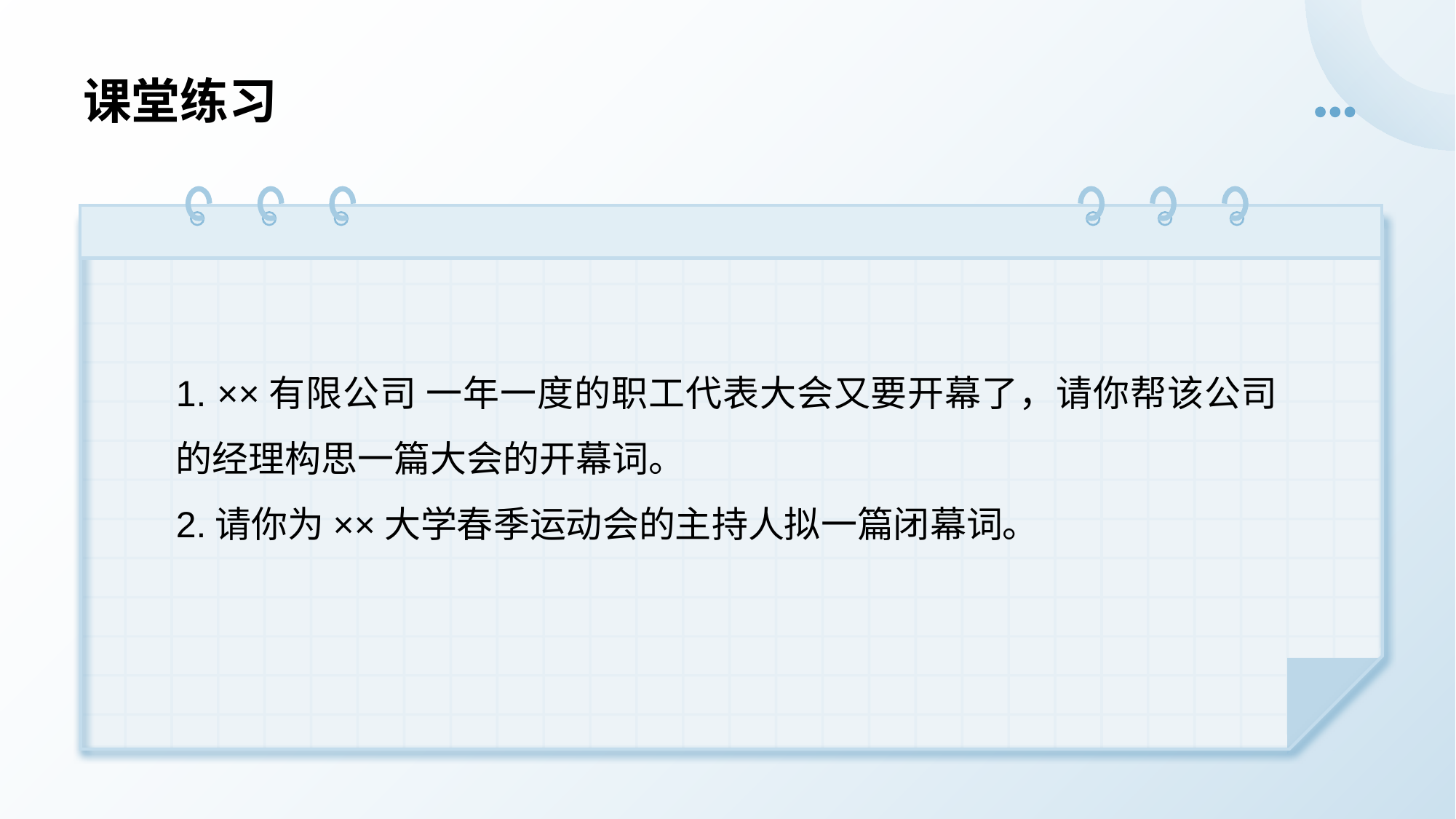

# 课堂练习

1. ××有限公司 一年一度的职工代表大会又要开幕了，请你帮该公司的经理构思一篇大会的开幕词。
2.请你为××大学春季运动会的主持人拟一篇闭幕词。